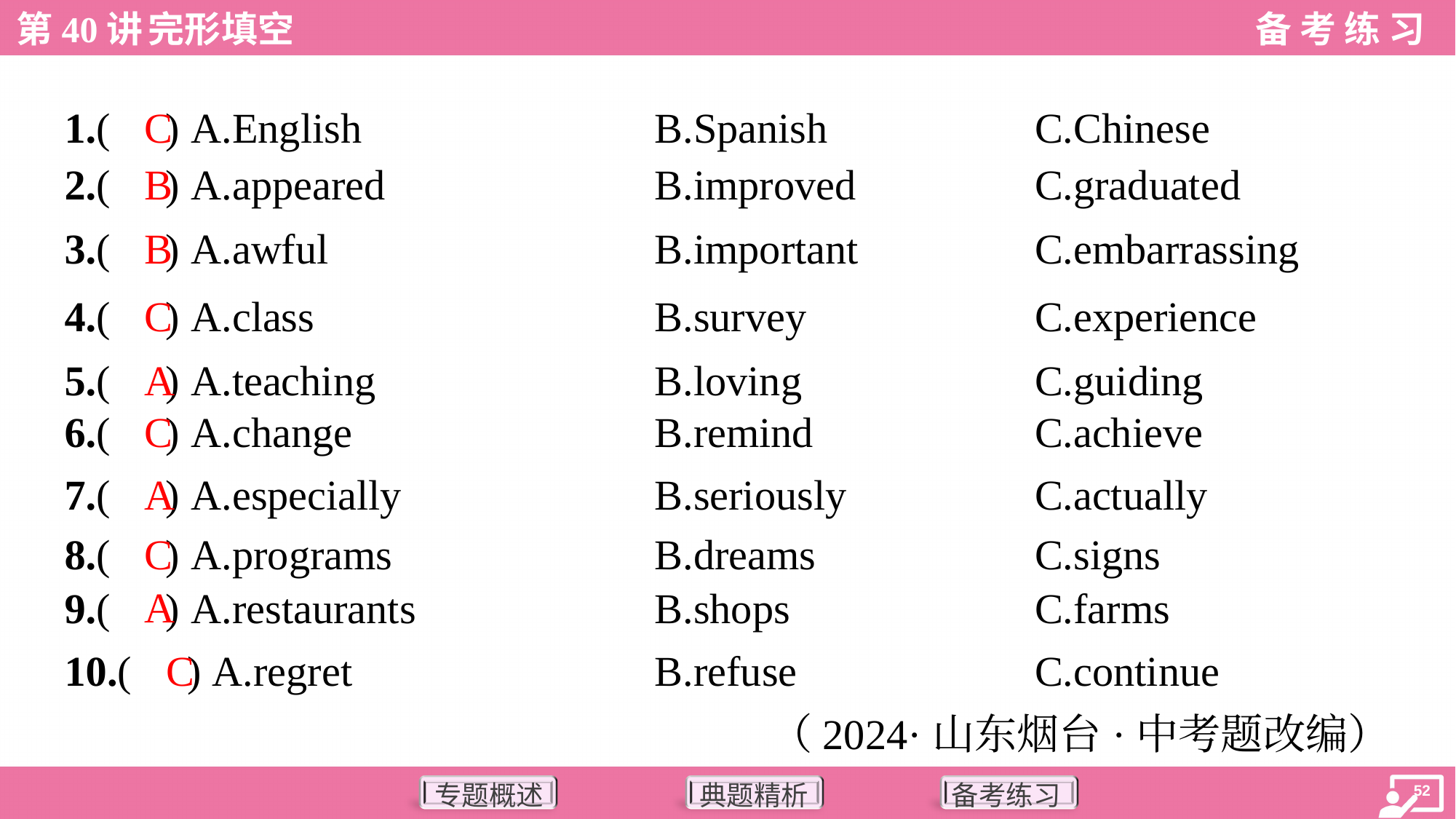

C
1.(     ) A.English	B.Spanish	C.Chinese
B
2.(     ) A.appeared	B.improved	C.graduated
B
3.(     ) A.awful	B.important	C.embarrassing
C
4.(     ) A.class	B.survey	C.experience
A
5.(     ) A.teaching	B.loving	C.guiding
C
6.(     ) A.change	B.remind	C.achieve
A
7.(     ) A.especially	B.seriously	C.actually
C
8.(     ) A.programs	B.dreams	C.signs
A
9.(     ) A.restaurants	B.shops	C.farms
C
10.(     ) A.regret	B.refuse	C.continue
（2024·山东烟台·中考题改编）